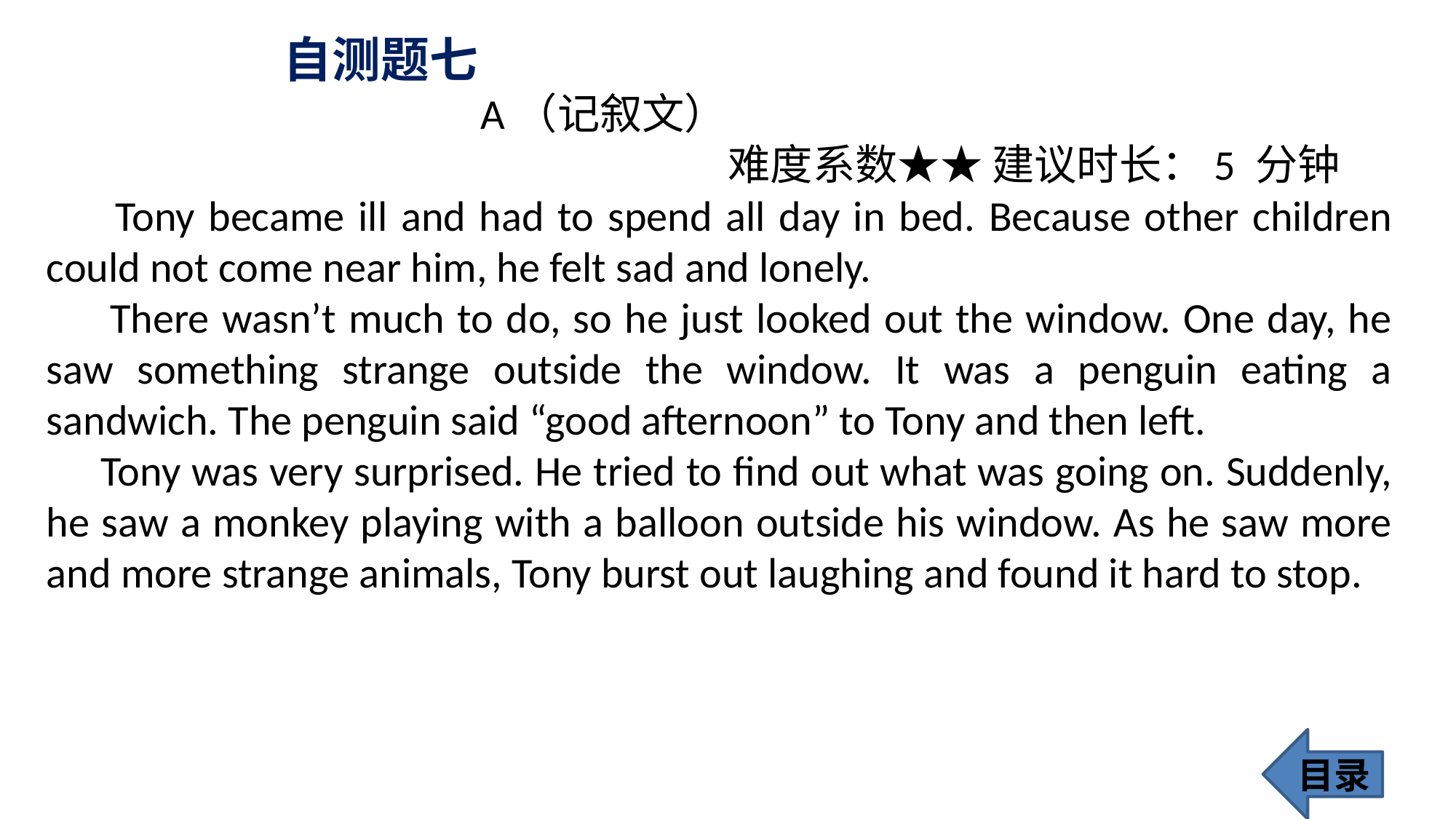

自测题七
                                             A（记叙文）
                                                                       难度系数★★ 建议时长：5 分钟
     Tony became ill and had to spend all day in bed. Because other children could not come near him, he felt sad and lonely.
     There wasn’t much to do, so he just looked out the window. One day, he saw something strange outside the window. It was a penguin eating a sandwich. The penguin said “good afternoon” to Tony and then left.
     Tony was very surprised. He tried to find out what was going on. Suddenly, he saw a monkey playing with a balloon outside his window. As he saw more and more strange animals, Tony burst out laughing and found it hard to stop.

目录
214